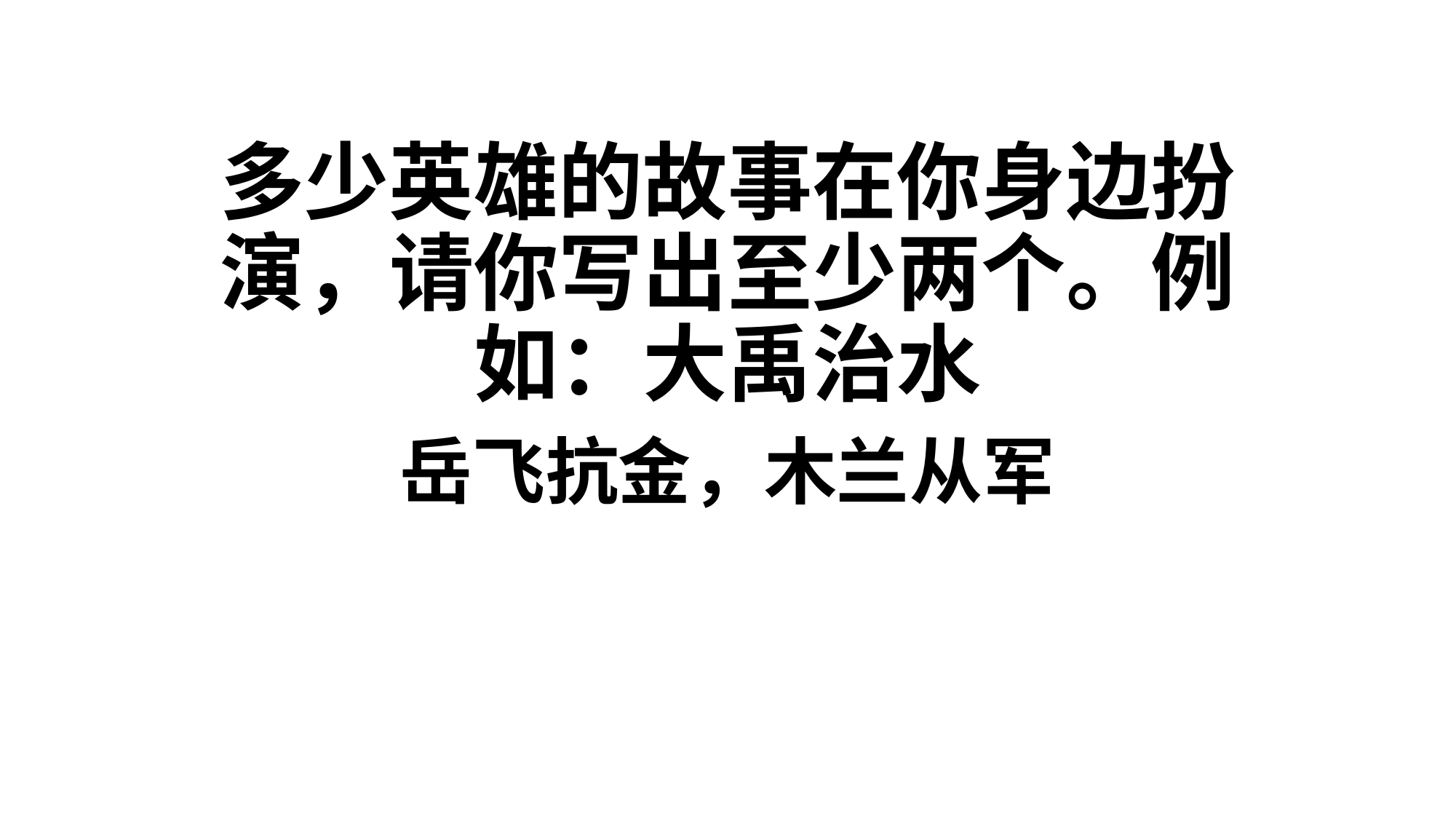

# 多少英雄的故事在你身边扮演，请你写出至少两个。例如：大禹治水
岳飞抗金，木兰从军